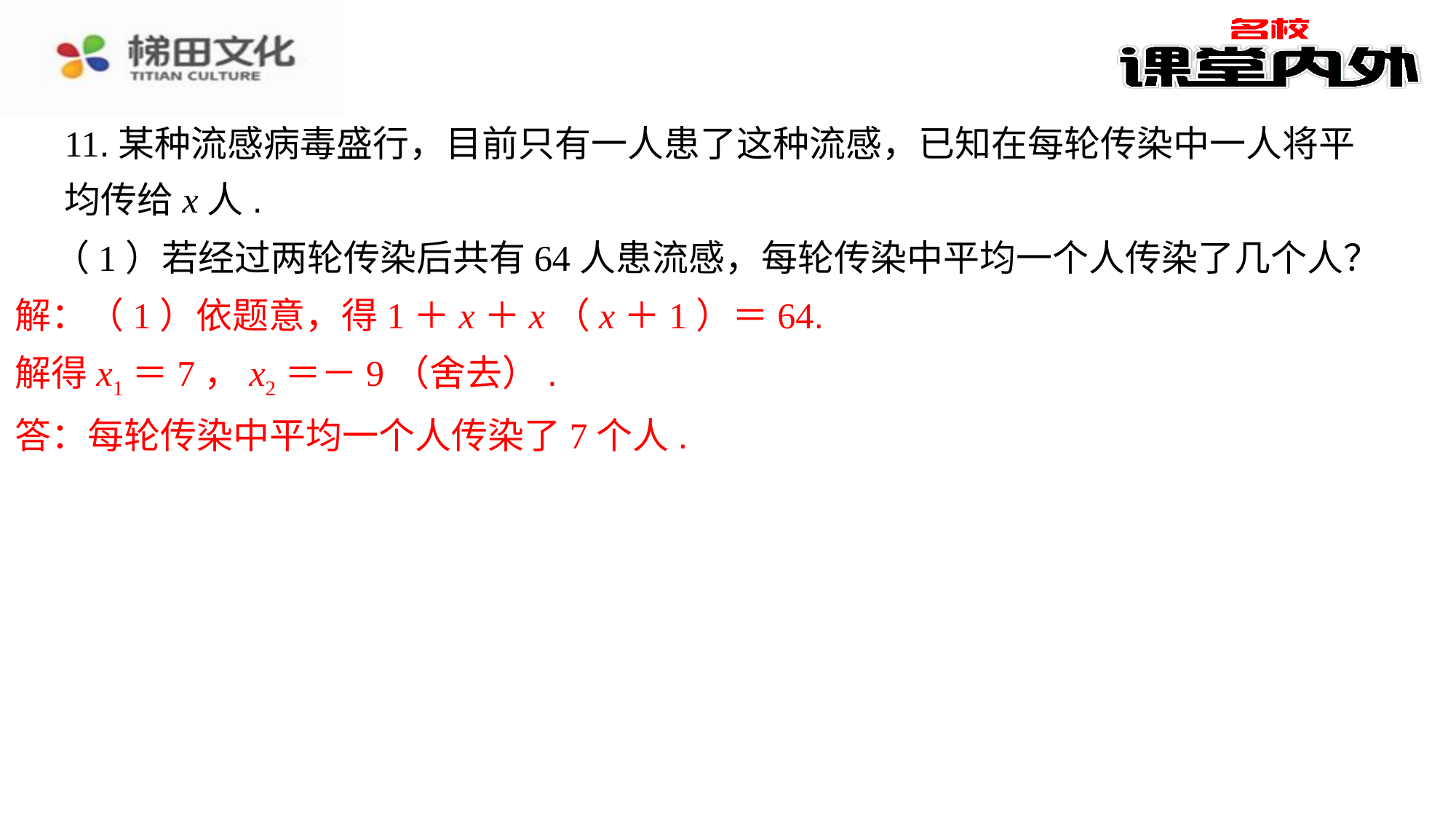

11.某种流感病毒盛行，目前只有一人患了这种流感，已知在每轮传染中一人将平均传给x人.
（1）若经过两轮传染后共有64人患流感，每轮传染中平均一个人传染了几个人？
解：（1）依题意，得1＋x＋x（x＋1）＝64.
解得x1＝7，x2＝－9（舍去）.
答：每轮传染中平均一个人传染了7个人.